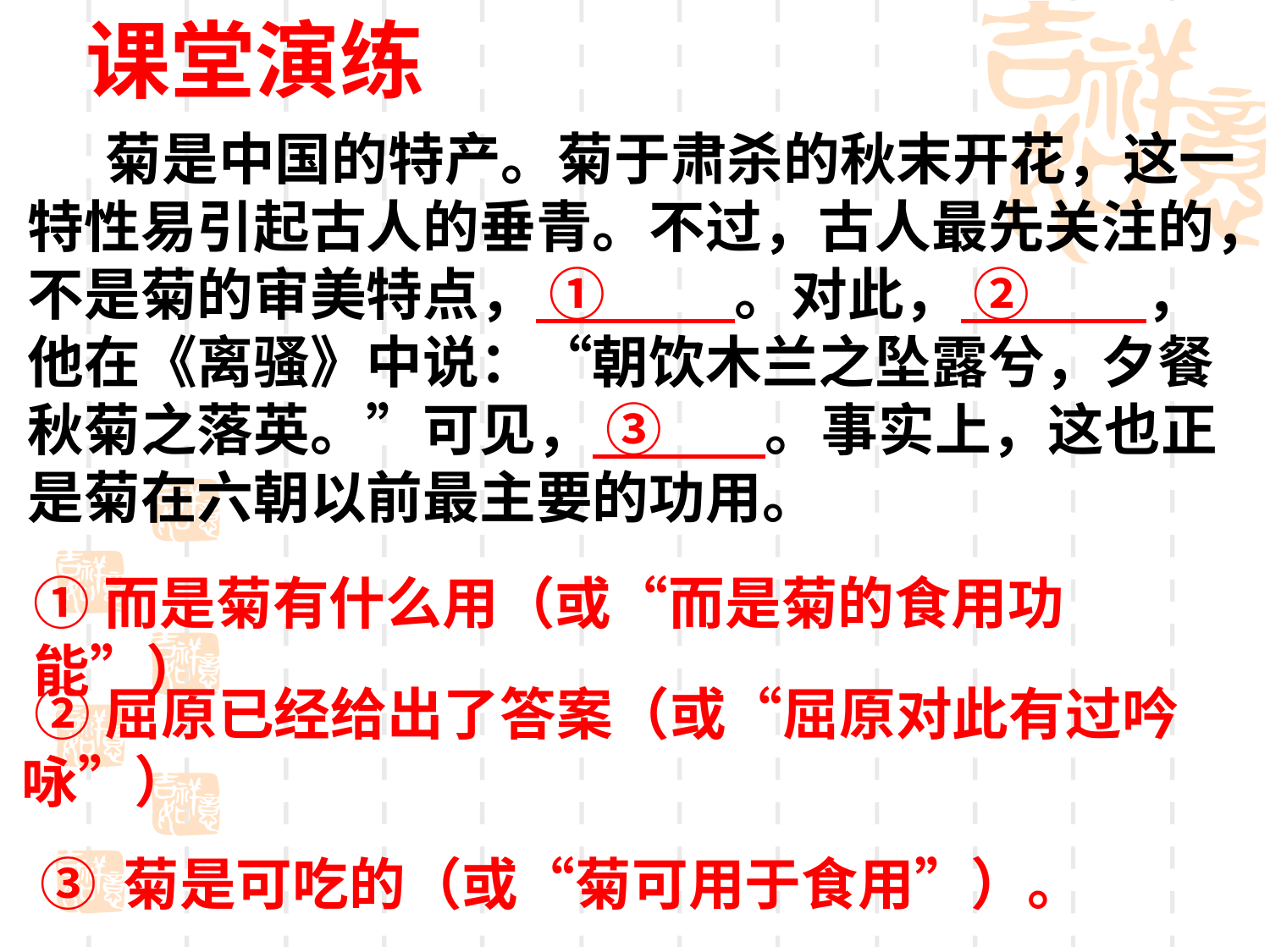

课堂演练
     菊是中国的特产。菊于肃杀的秋末开花，这一特性易引起古人的垂青。不过，古人最先关注的，不是菊的审美特点， ①          。对此， ②         ，他在《离骚》中说：“朝饮木兰之坠露兮，夕餐秋菊之落英。”可见， ③        。事实上，这也正是菊在六朝以前最主要的功用。
①而是菊有什么用（或“而是菊的食用功能”）
 ②屈原已经给出了答案（或“屈原对此有过吟咏”）
 ③ 菊是可吃的（或“菊可用于食用”）。